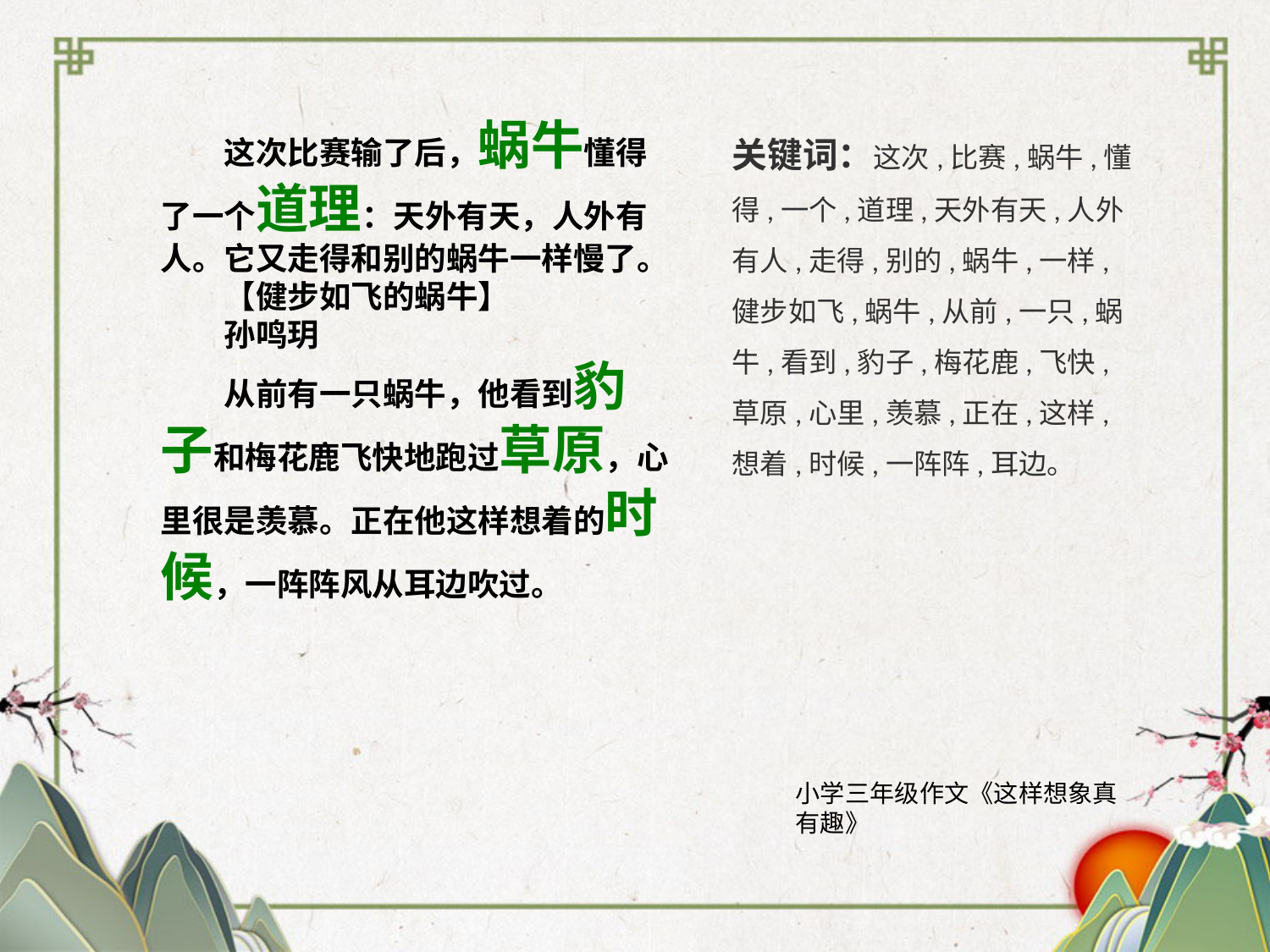

这次比赛输了后，蜗牛懂得了一个道理：天外有天，人外有人。它又走得和别的蜗牛一样慢了。
　　【健步如飞的蜗牛】
　　孙鸣玥
　　从前有一只蜗牛，他看到豹子和梅花鹿飞快地跑过草原，心里很是羡慕。正在他这样想着的时候，一阵阵风从耳边吹过。
关键词：这次,比赛,蜗牛,懂得,一个,道理,天外有天,人外有人,走得,别的,蜗牛,一样,健步如飞,蜗牛,从前,一只,蜗牛,看到,豹子,梅花鹿,飞快,草原,心里,羡慕,正在,这样,想着,时候,一阵阵,耳边。
小学三年级作文《这样想象真有趣》